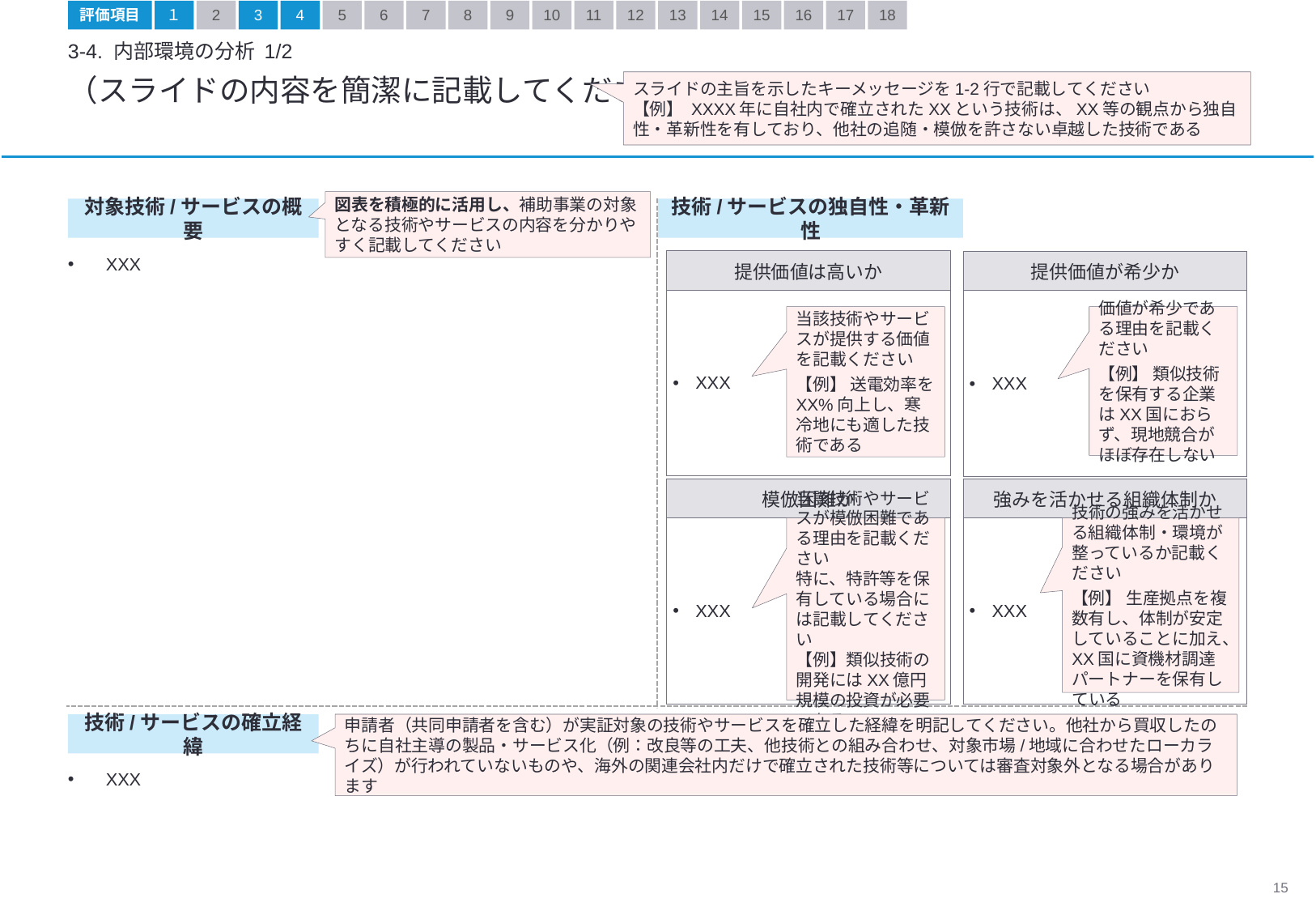

評価項目
１
2
3
4
5
6
7
8
9
10
11
12
13
14
15
16
17
18
3-4. 内部環境の分析 1/2
（スライドの内容を簡潔に記載してください）
スライドの主旨を示したキーメッセージを1-2行で記載してください
【例】 XXXX年に自社内で確立されたXXという技術は、XX等の観点から独自性・革新性を有しており、他社の追随・模倣を許さない卓越した技術である
図表を積極的に活用し、補助事業の対象となる技術やサービスの内容を分かりやすく記載してください
対象技術/サービスの概要
技術/サービスの独自性・革新性
XXX
| 提供価値は高いか |
| --- |
| XXX |
| 提供価値が希少か |
| --- |
| XXX |
当該技術やサービスが提供する価値を記載ください
【例】 送電効率をXX%向上し、寒冷地にも適した技術である
価値が希少である理由を記載ください
【例】 類似技術を保有する企業はXX国におらず、現地競合がほぼ存在しない
| 模倣困難か |
| --- |
| XXX |
| 強みを活かせる組織体制か |
| --- |
| XXX |
当該技術やサービスが模倣困難である理由を記載ください
特に、特許等を保有している場合には記載してください
【例】類似技術の開発にはXX億円規模の投資が必要である
技術の強みを活かせる組織体制・環境が整っているか記載ください
【例】 生産拠点を複数有し、体制が安定していることに加え、XX国に資機材調達パートナーを保有している
技術/サービスの確立経緯
申請者（共同申請者を含む）が実証対象の技術やサービスを確立した経緯を明記してください。他社から買収したのちに自社主導の製品・サービス化（例：改良等の工夫、他技術との組み合わせ、対象市場/地域に合わせたローカライズ）が行われていないものや、海外の関連会社内だけで確立された技術等については審査対象外となる場合があります
XXX